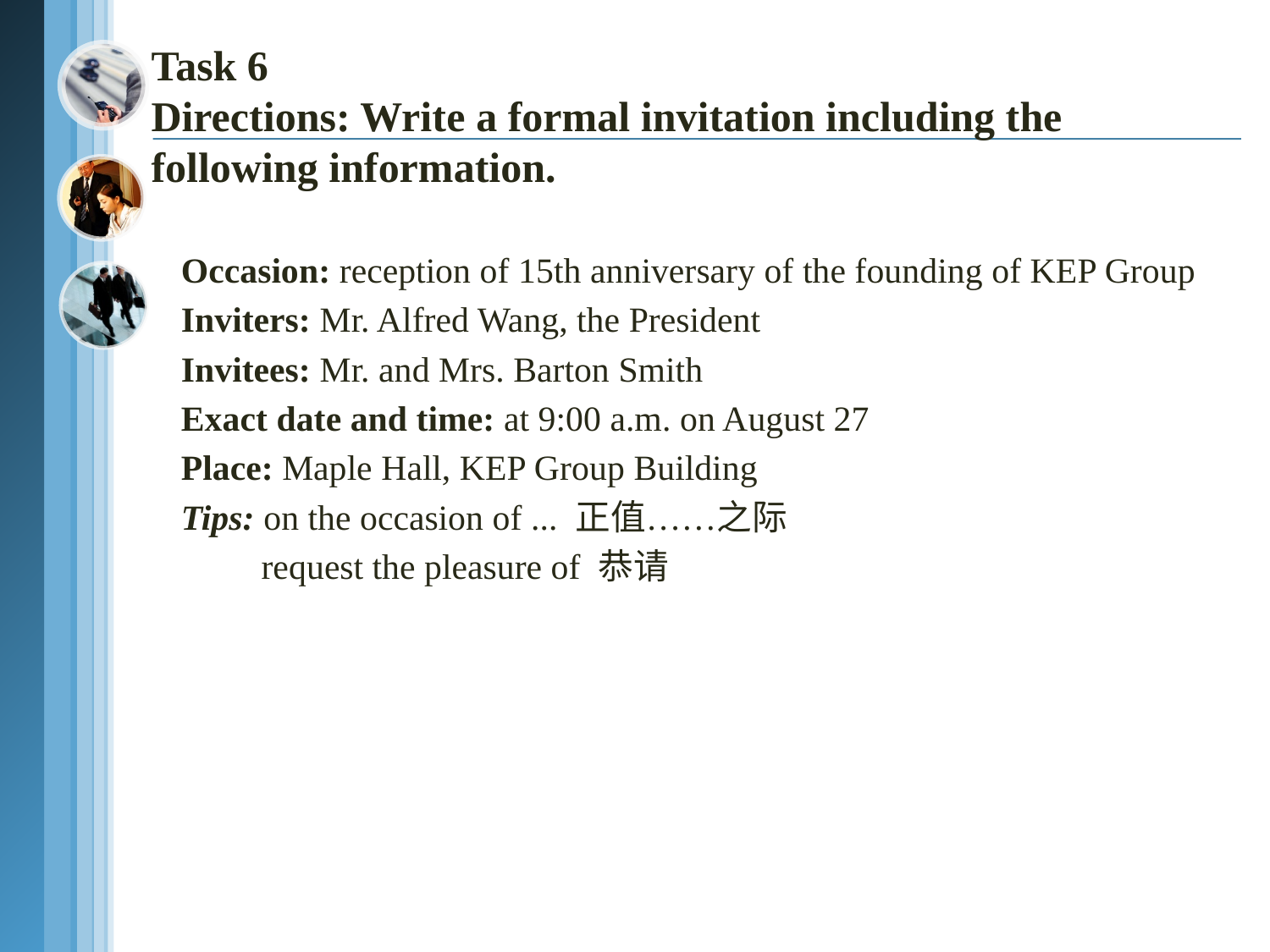

Task 6
Directions: Write a formal invitation including the following information.

Occasion: reception of 15th anniversary of the founding of KEP Group
Inviters: Mr. Alfred Wang, the President
Invitees: Mr. and Mrs. Barton Smith
Exact date and time: at 9:00 a.m. on August 27
Place: Maple Hall, KEP Group Building
Tips: on the occasion of ... 正值……之际
         request the pleasure of 恭请